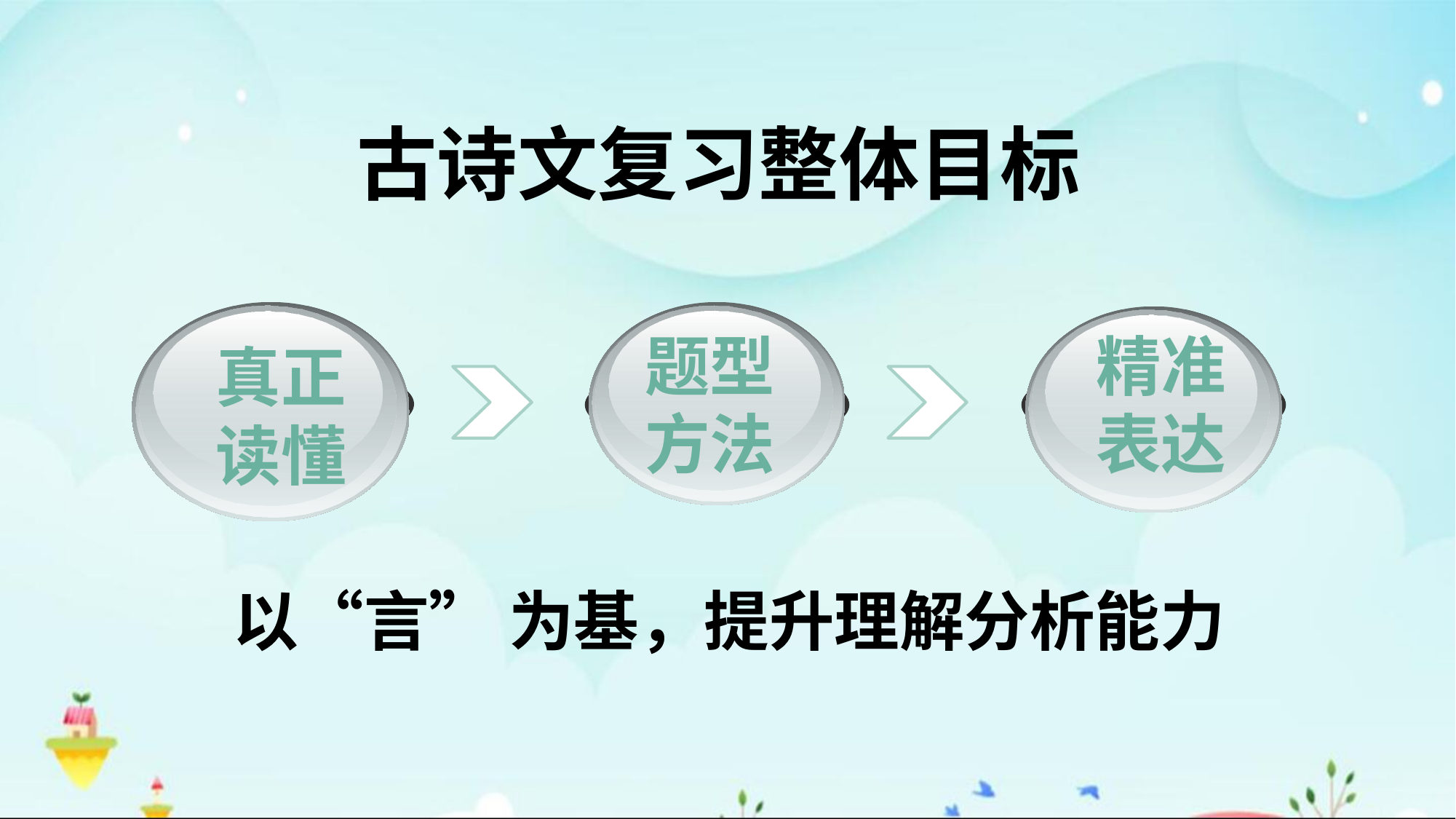

古诗文复习整体目标

题型
方法
精准
表达
真正
读懂

以“言” 为基，提升理解分析能力